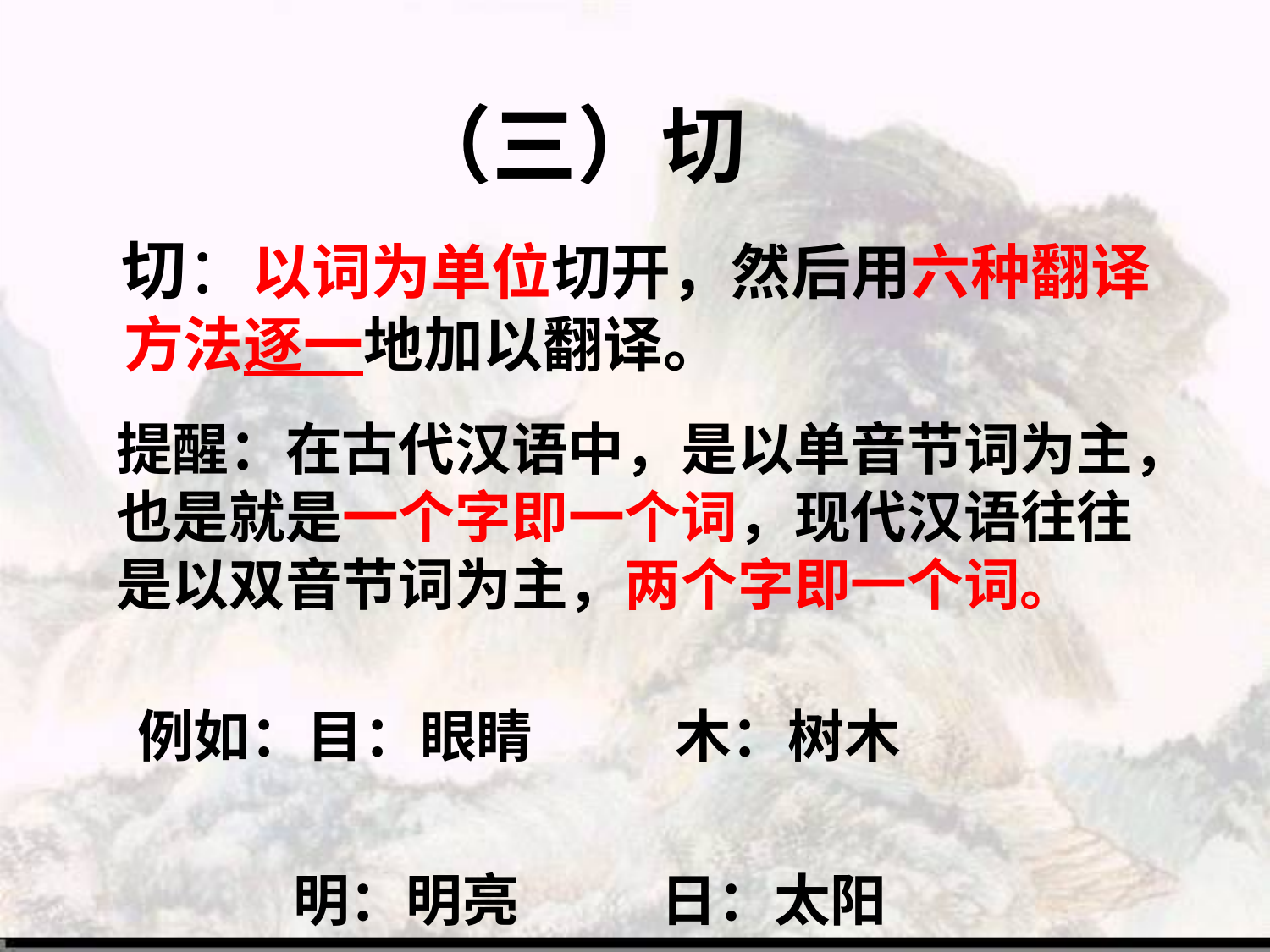

（三）切
  切：以词为单位切开，然后用六种翻译方法逐一地加以翻译。
提醒：在古代汉语中，是以单音节词为主，也是就是一个字即一个词，现代汉语往往是以双音节词为主，两个字即一个词。
例如：目：眼睛           木：树木
           明：明亮           日：太阳